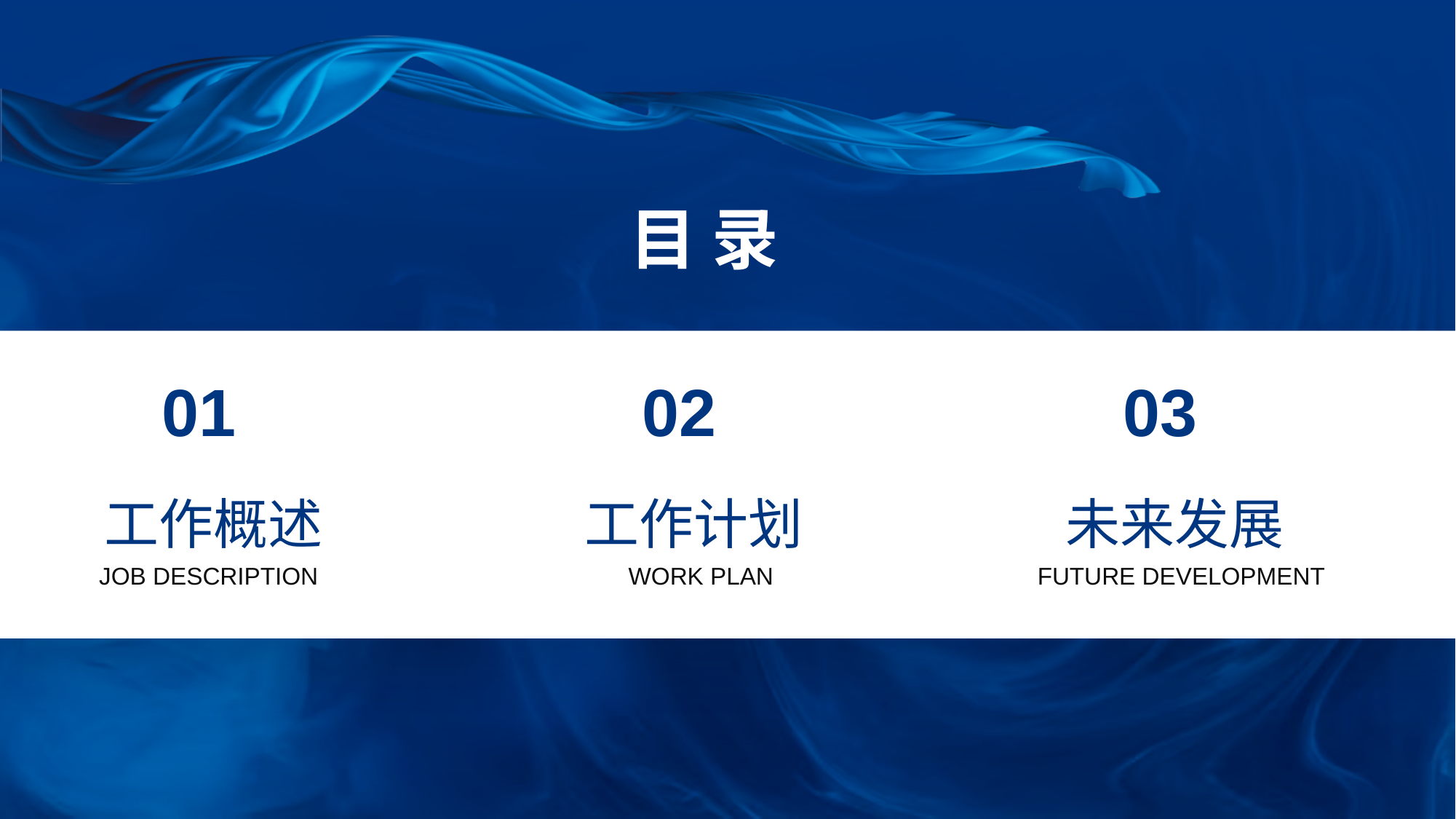

目 录

02

工作计划
WORK PLAN
01

工作概述
JOB DESCRIPTION
03

未来发展
FUTURE DEVELOPMENT